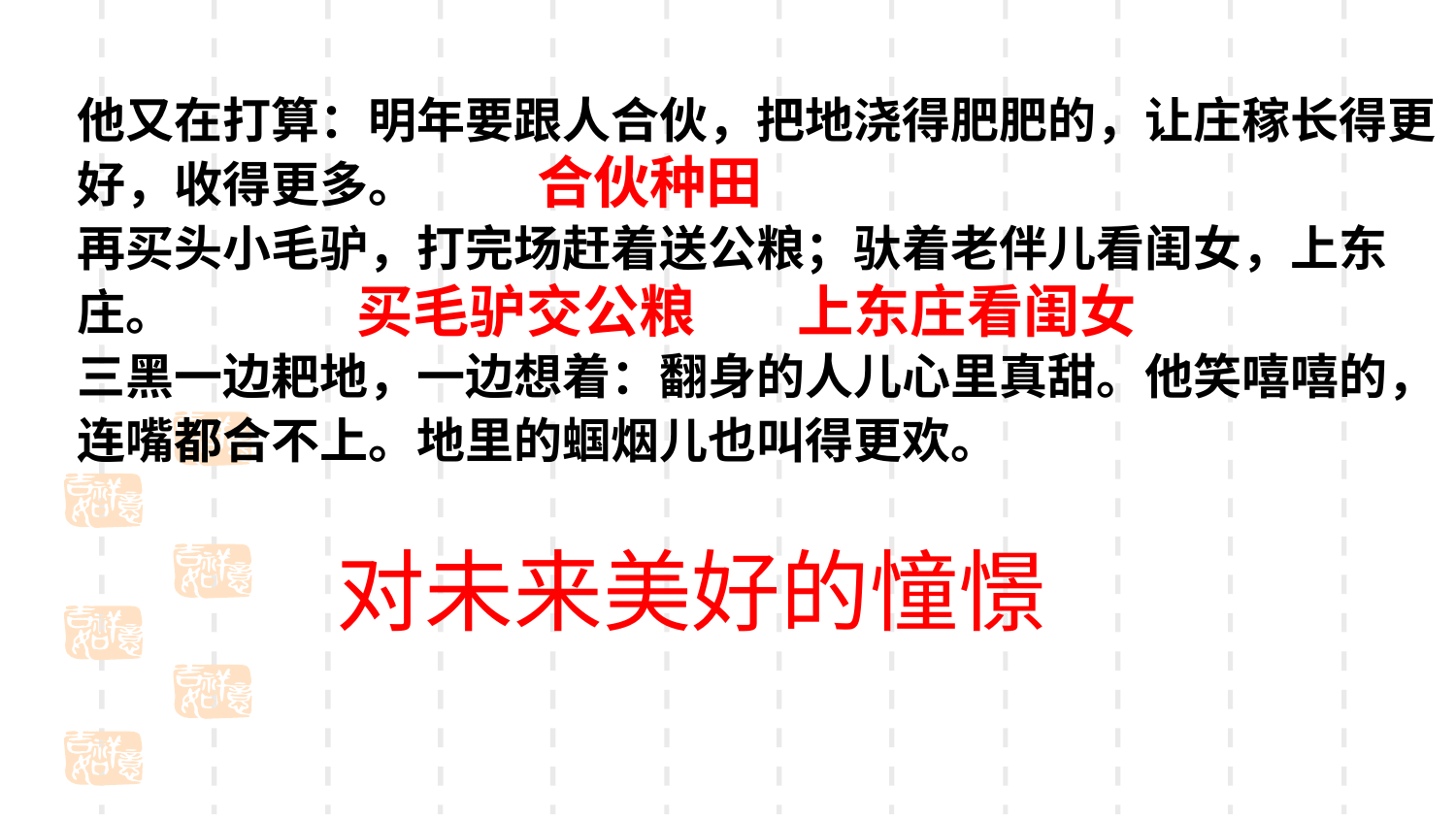

他又在打算：明年要跟人合伙，把地浇得肥肥的，让庄稼长得更好，收得更多。
再买头小毛驴，打完场赶着送公粮；驮着老伴儿看闺女，上东庄。
三黑一边耙地，一边想着：翻身的人儿心里真甜。他笑嘻嘻的，连嘴都合不上。地里的蝈烟儿也叫得更欢。
合伙种田
买毛驴交公粮
上东庄看闺女
对未来美好的憧憬